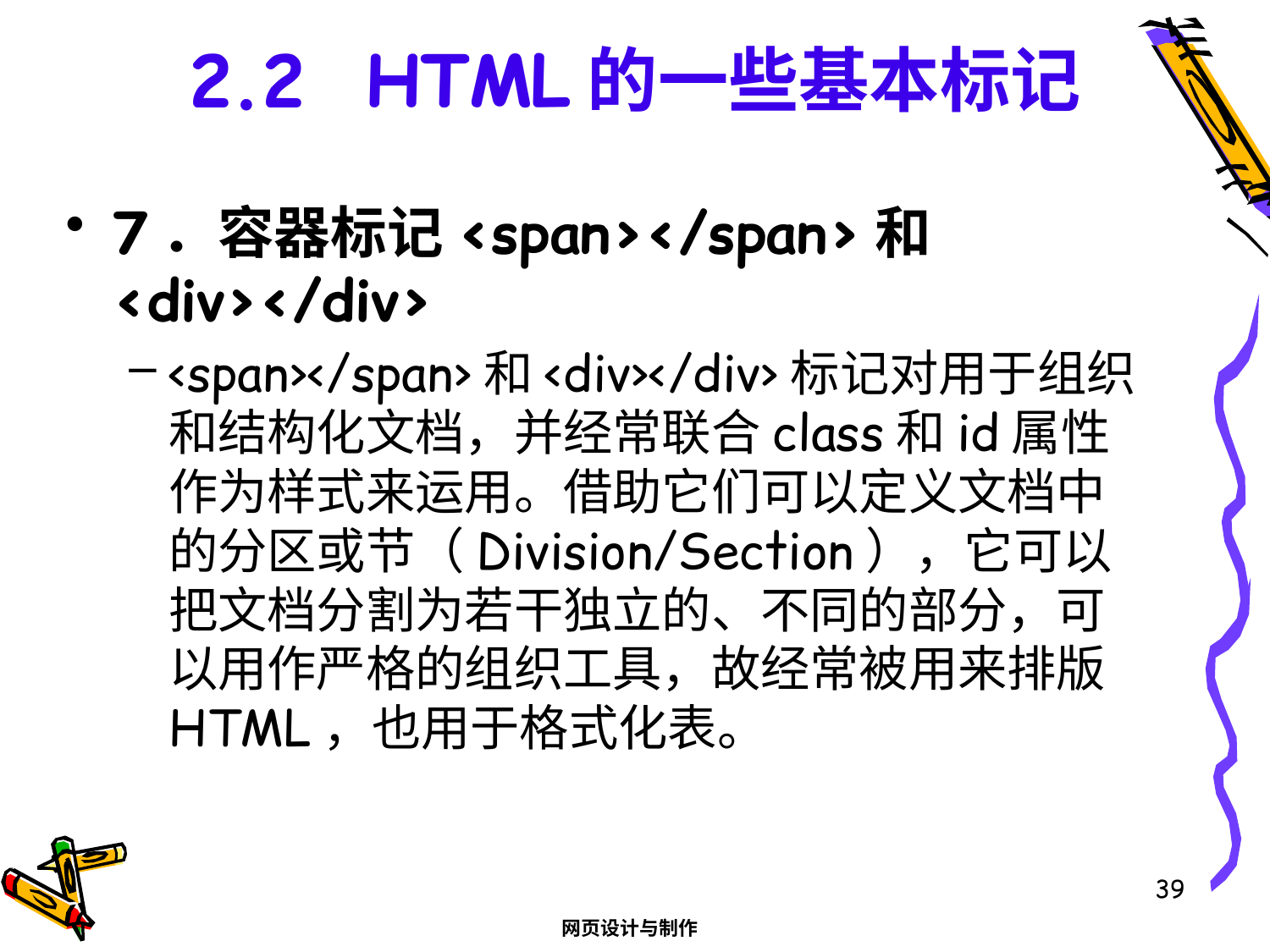

# 2.2  HTML的一些基本标记
7．容器标记<span></span>和<div></div>
<span></span>和<div></div>标记对用于组织和结构化文档，并经常联合class和id属性作为样式来运用。借助它们可以定义文档中的分区或节（Division/Section），它可以把文档分割为若干独立的、不同的部分，可以用作严格的组织工具，故经常被用来排版HTML，也用于格式化表。
39
网页设计与制作